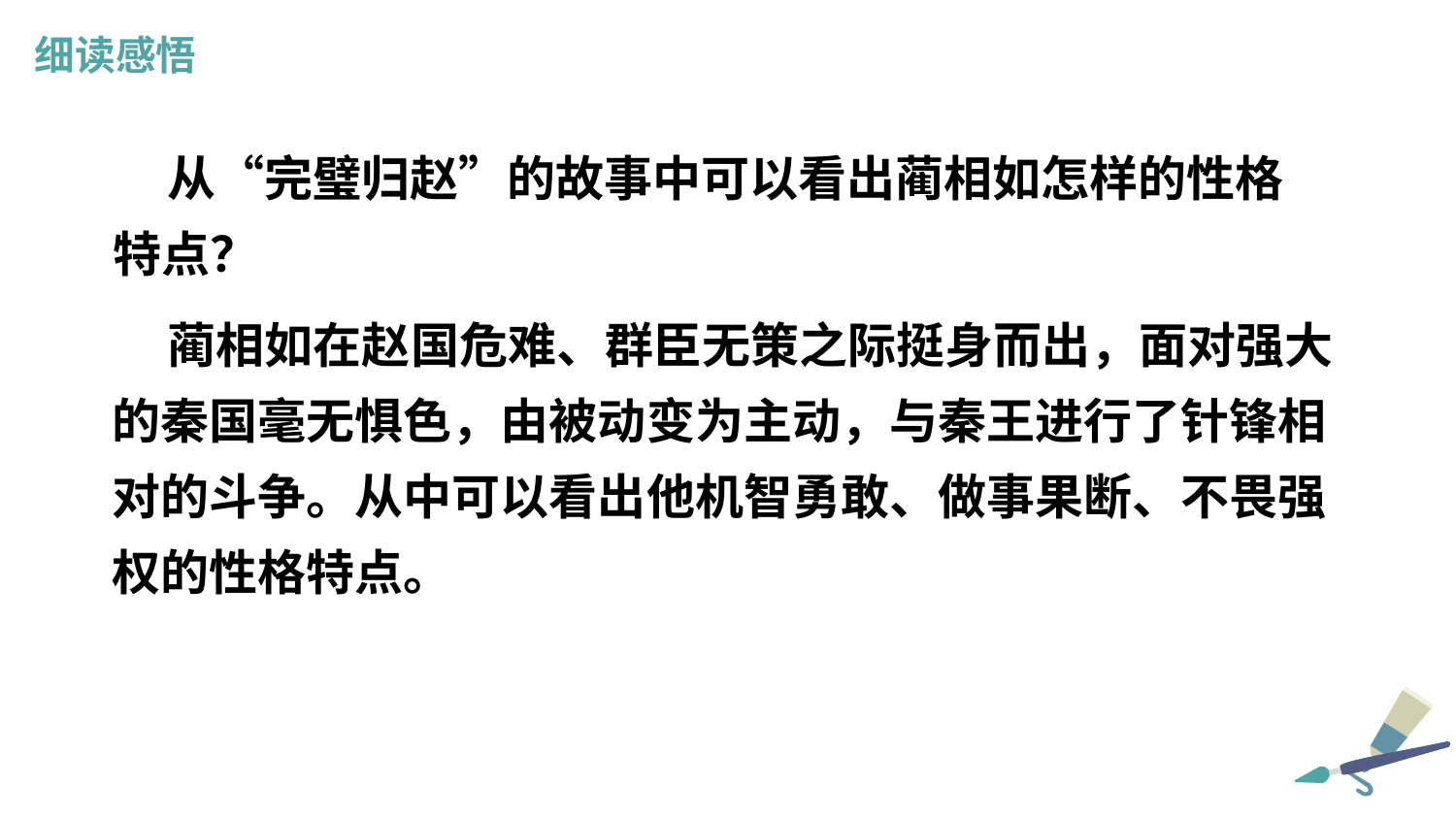

细读感悟
    从“完璧归赵”的故事中可以看出蔺相如怎样的性格特点？
    蔺相如在赵国危难、群臣无策之际挺身而出，面对强大的秦国毫无惧色，由被动变为主动，与秦王进行了针锋相对的斗争。从中可以看出他机智勇敢、做事果断、不畏强权的性格特点。